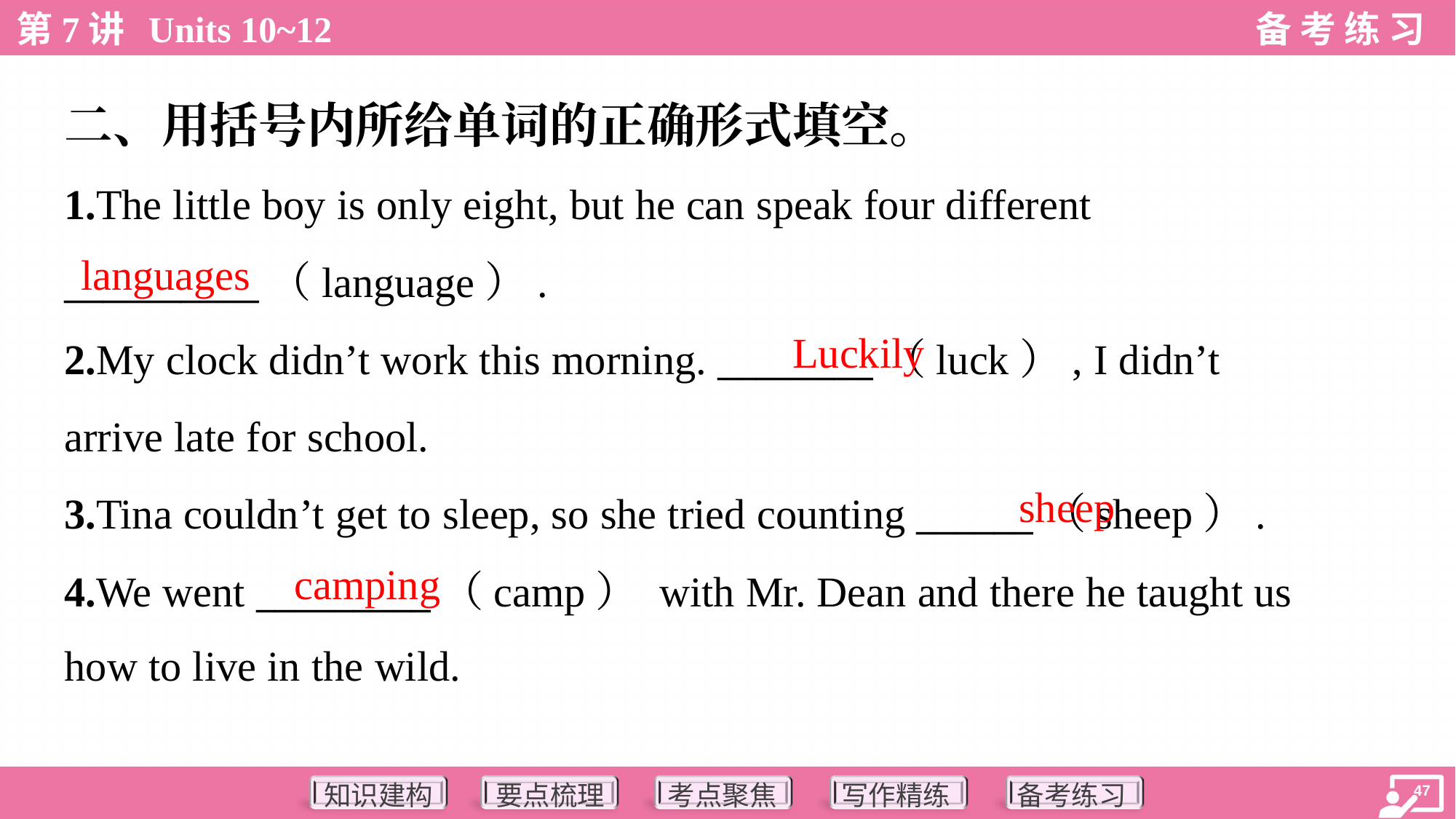

二、用括号内所给单词的正确形式填空。
1.The little boy is only eight, but he can speak four different
__________（language）.
2.My clock didn’t work this morning. ________（luck）, I didn’t
arrive late for school.
3.Tina couldn’t get to sleep, so she tried counting ______（sheep）.
4.We went _________（camp） with Mr. Dean and there he taught us
how to live in the wild.
languages
Luckily
sheep
camping